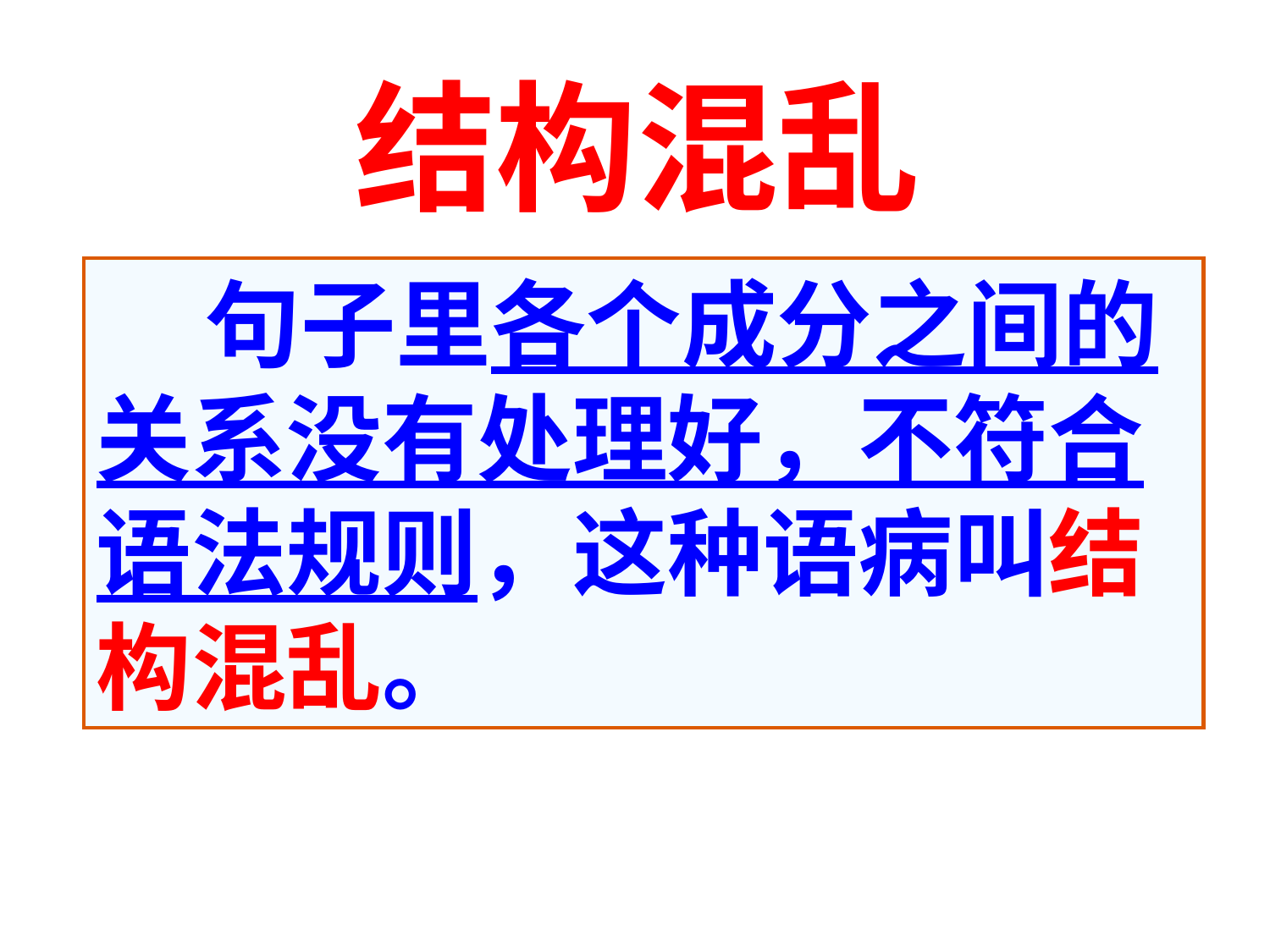

结构混乱
    句子里各个成分之间的关系没有处理好，不符合语法规则，这种语病叫结构混乱。